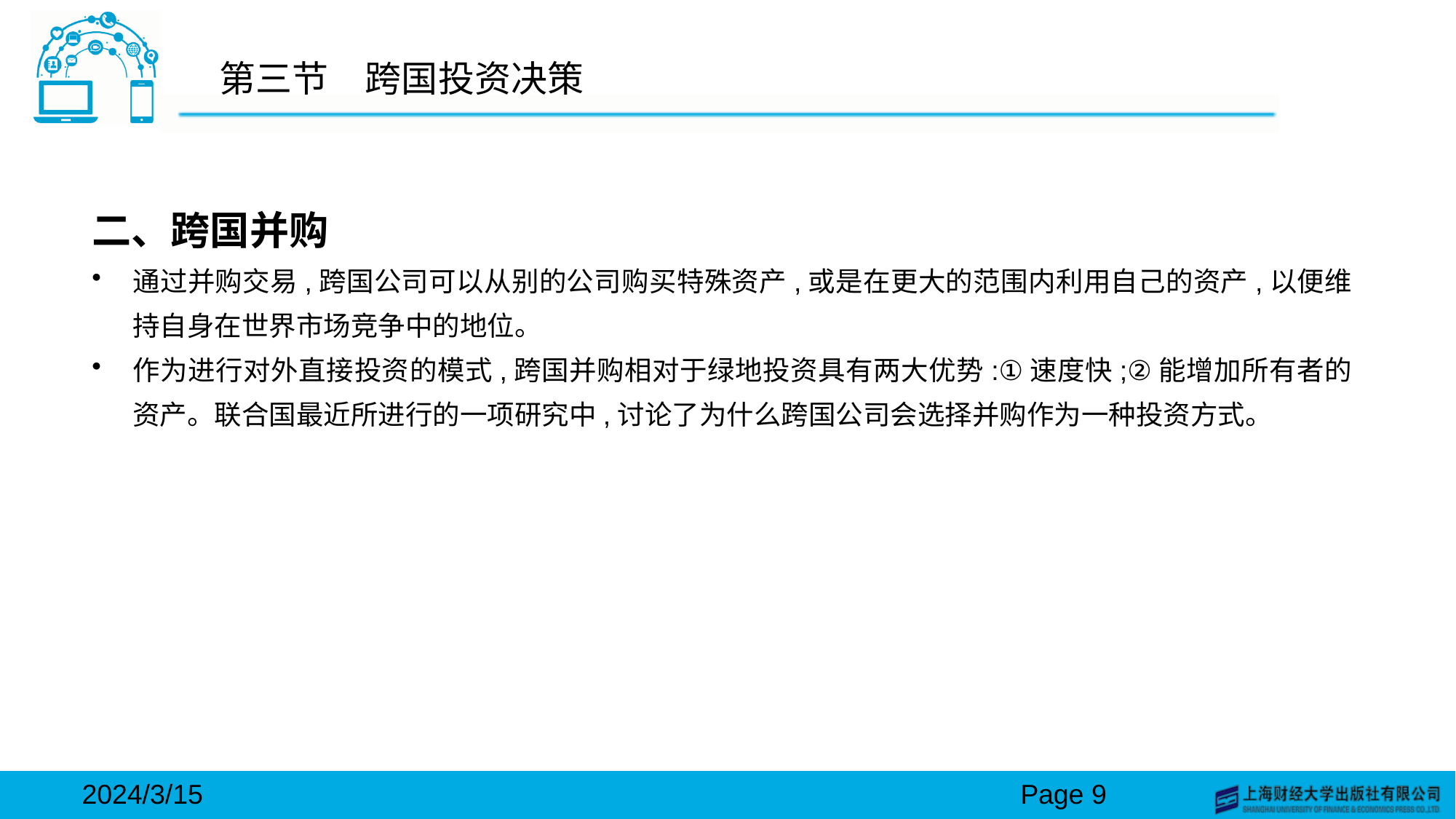

# 第三节　跨国投资决策
二、跨国并购
通过并购交易,跨国公司可以从别的公司购买特殊资产,或是在更大的范围内利用自己的资产,以便维持自身在世界市场竞争中的地位。
作为进行对外直接投资的模式,跨国并购相对于绿地投资具有两大优势:①速度快;②能增加所有者的资产。联合国最近所进行的一项研究中,讨论了为什么跨国公司会选择并购作为一种投资方式。

2024/3/15
Page 9